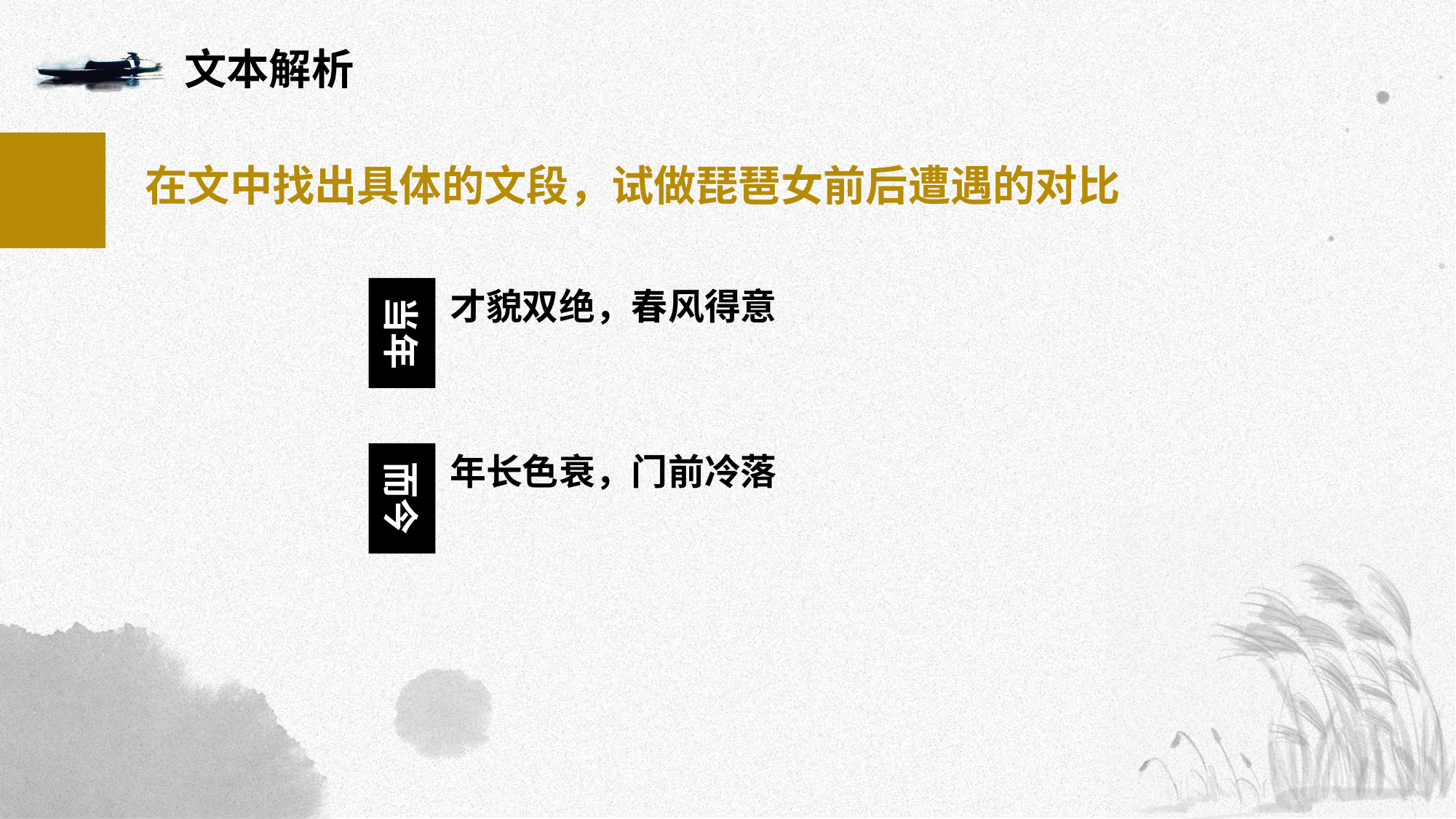

文本解析

在文中找出具体的文段，试做琵琶女前后遭遇的对比
当年
才貌双绝，春风得意
而今
年长色衰，门前冷落